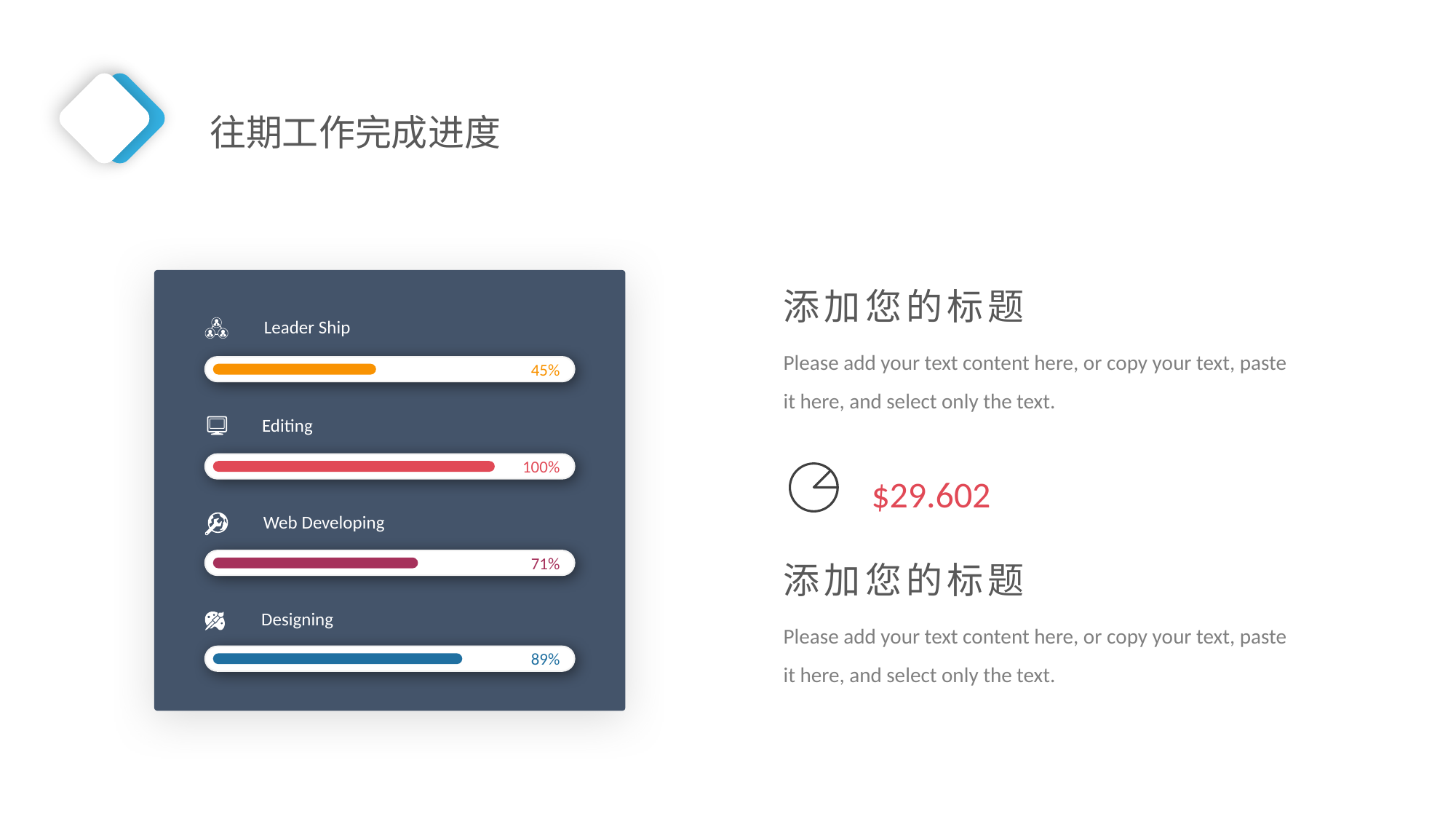

往期工作完成进度

添加您的标题

Leader Ship

Please add your text content here, or copy your text, paste it here, and select only the text.
45%

Editing

$29.602
100%

Web Developing

添加您的标题
71%

Designing

Please add your text content here, or copy your text, paste it here, and select only the text.
89%